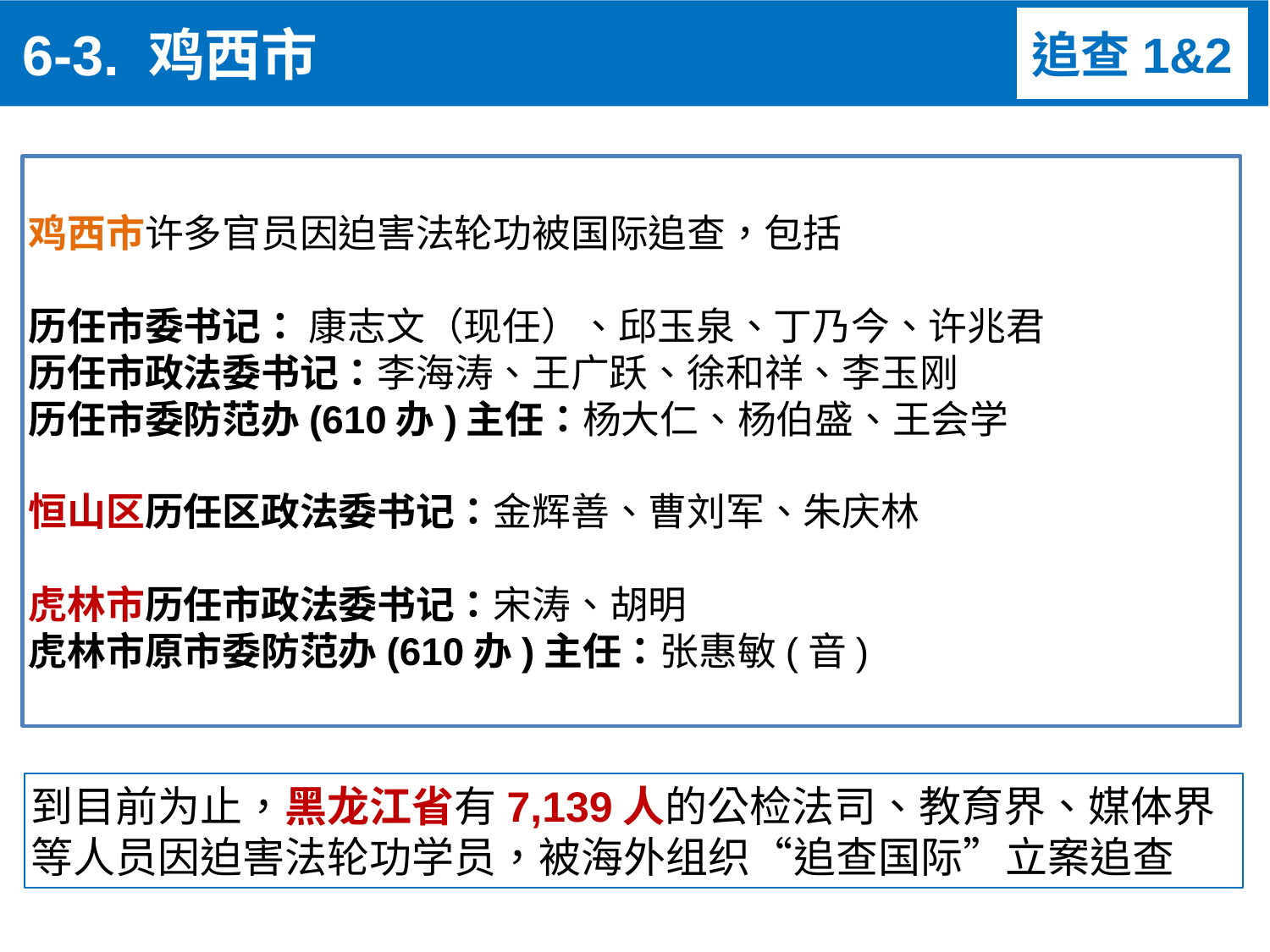

6-3. 鸡西市

追查1&2
鸡西市许多官员因迫害法轮功被国际追查，包括

历任市委书记： 康志文（现任）、邱玉泉、丁乃今、许兆君
历任市政法委书记：李海涛、王广跃、徐和祥、李玉刚
历任市委防范办(610办)主任：杨大仁、杨伯盛、王会学
恒山区历任区政法委书记：金辉善、曹刘军、朱庆林

虎林市历任市政法委书记：宋涛、胡明
虎林市原市委防范办(610办)主任：张惠敏(音)
到目前为止，黑龙江省有7,139人的公检法司、教育界、媒体界等人员因迫害法轮功学员，被海外组织“追查国际”立案追查